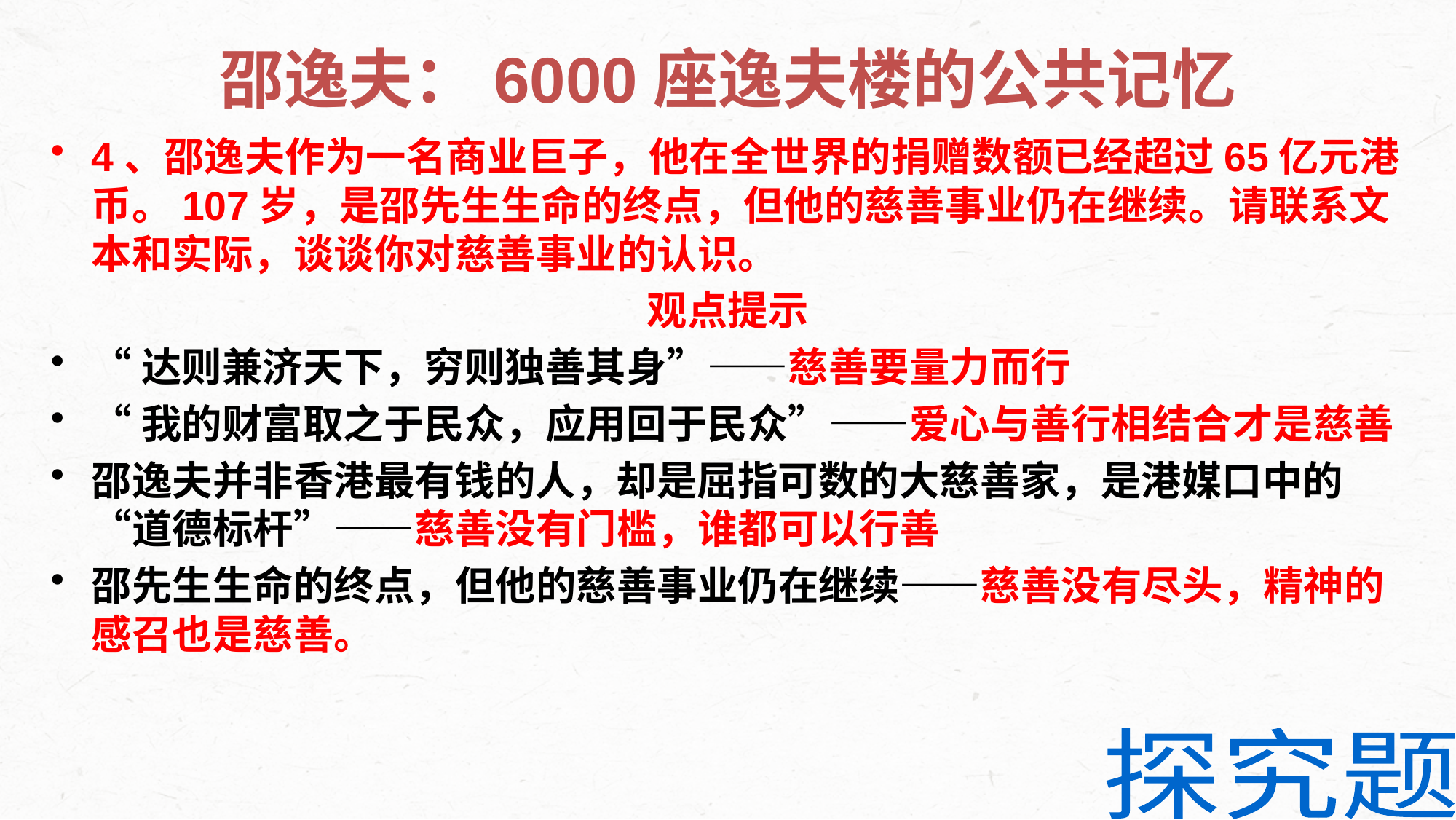

# 邵逸夫：6000座逸夫楼的公共记忆
4、邵逸夫作为一名商业巨子，他在全世界的捐赠数额已经超过65亿元港币。107岁，是邵先生生命的终点，但他的慈善事业仍在继续。请联系文本和实际，谈谈你对慈善事业的认识。
观点提示
“达则兼济天下，穷则独善其身”——慈善要量力而行
“我的财富取之于民众，应用回于民众”——爱心与善行相结合才是慈善
邵逸夫并非香港最有钱的人，却是屈指可数的大慈善家，是港媒口中的“道德标杆”——慈善没有门槛，谁都可以行善
邵先生生命的终点，但他的慈善事业仍在继续——慈善没有尽头，精神的感召也是慈善。
探究题